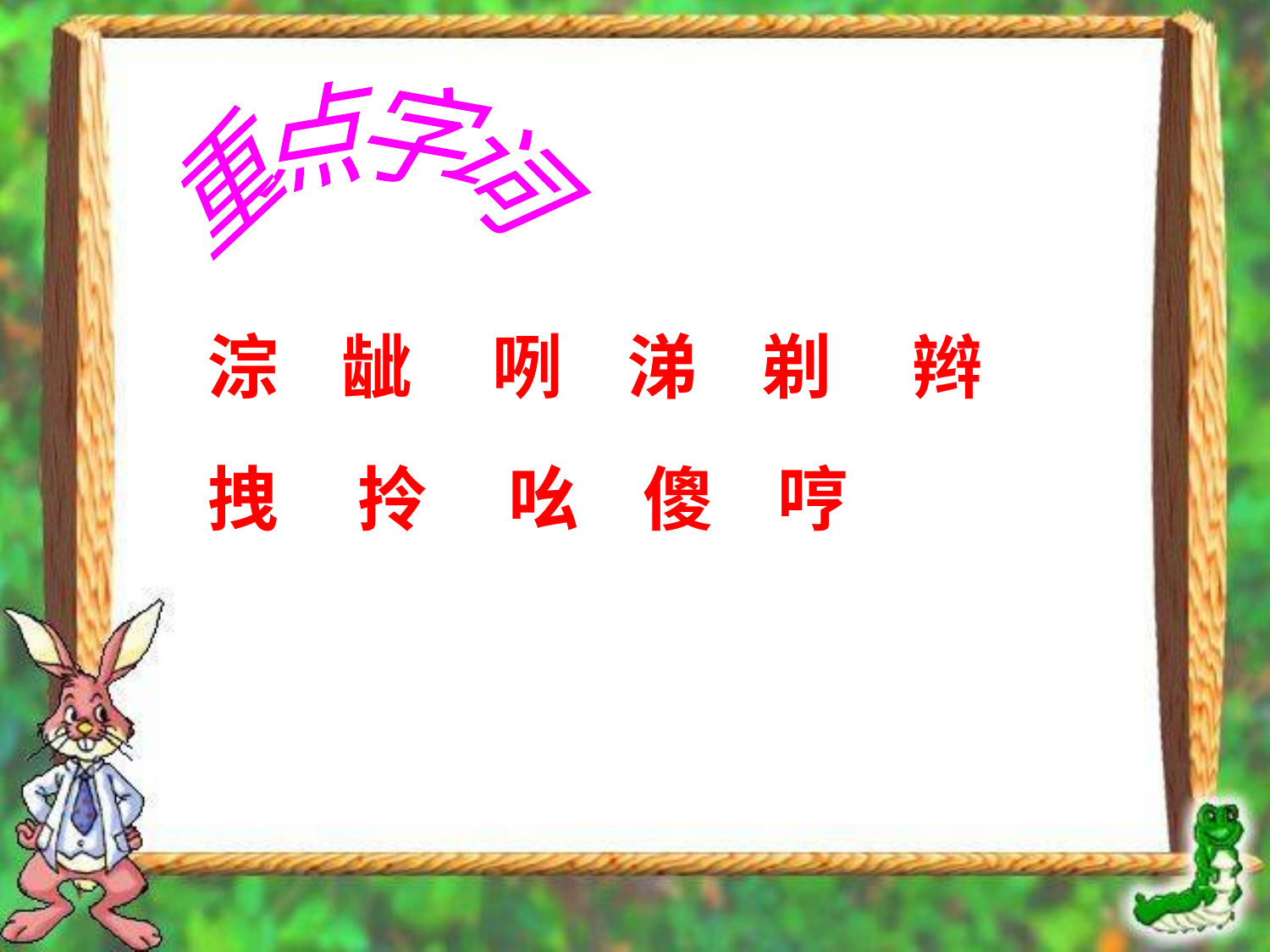

重点字词
淙    龇     咧    涕    剃     辫
拽     拎     吆    傻    哼